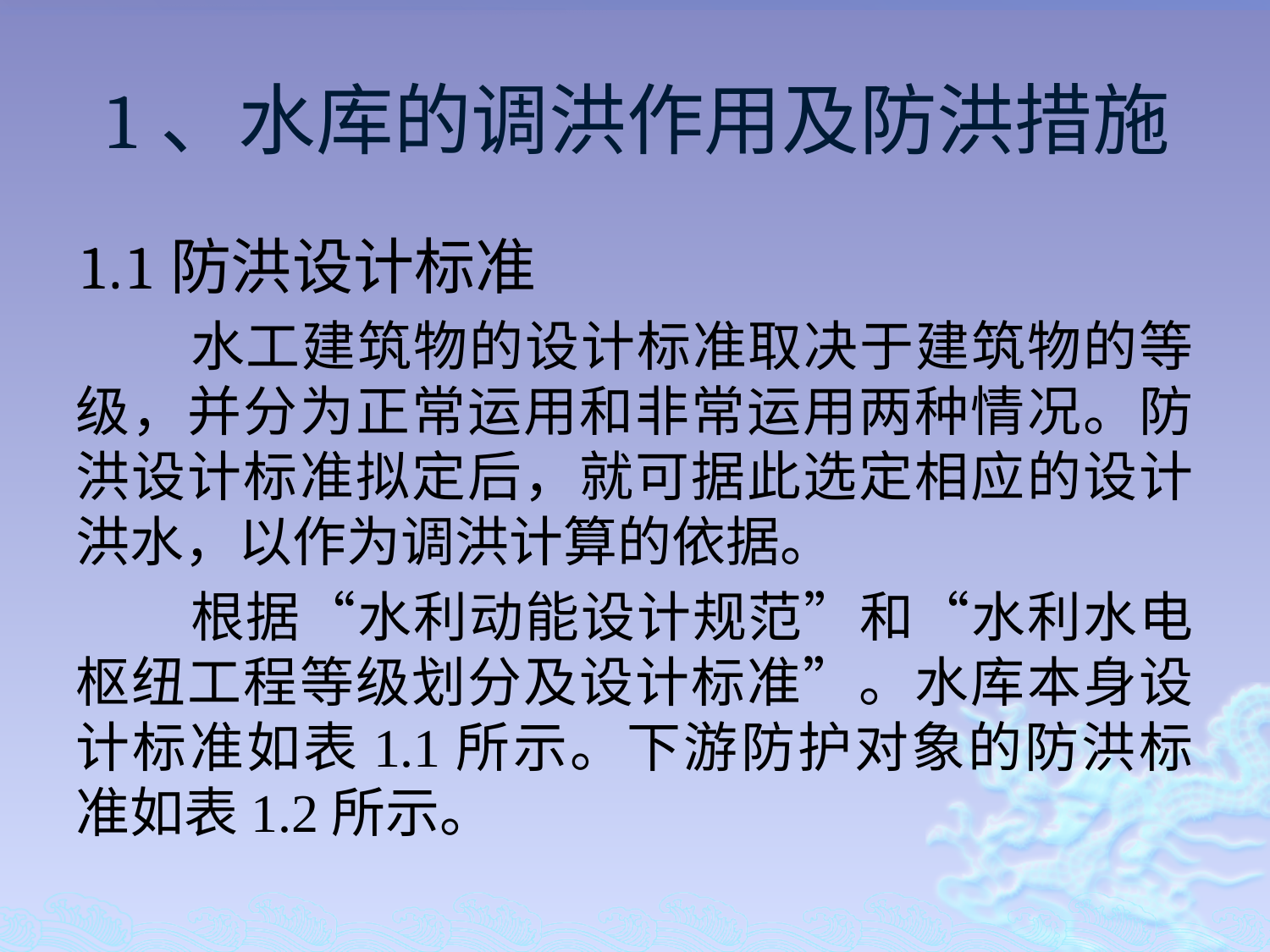

# 1、水库的调洪作用及防洪措施
1.1防洪设计标准
    水工建筑物的设计标准取决于建筑物的等级，并分为正常运用和非常运用两种情况。防洪设计标准拟定后，就可据此选定相应的设计洪水，以作为调洪计算的依据。
    根据“水利动能设计规范”和“水利水电枢纽工程等级划分及设计标准”。水库本身设计标准如表1.1所示。下游防护对象的防洪标准如表1.2所示。